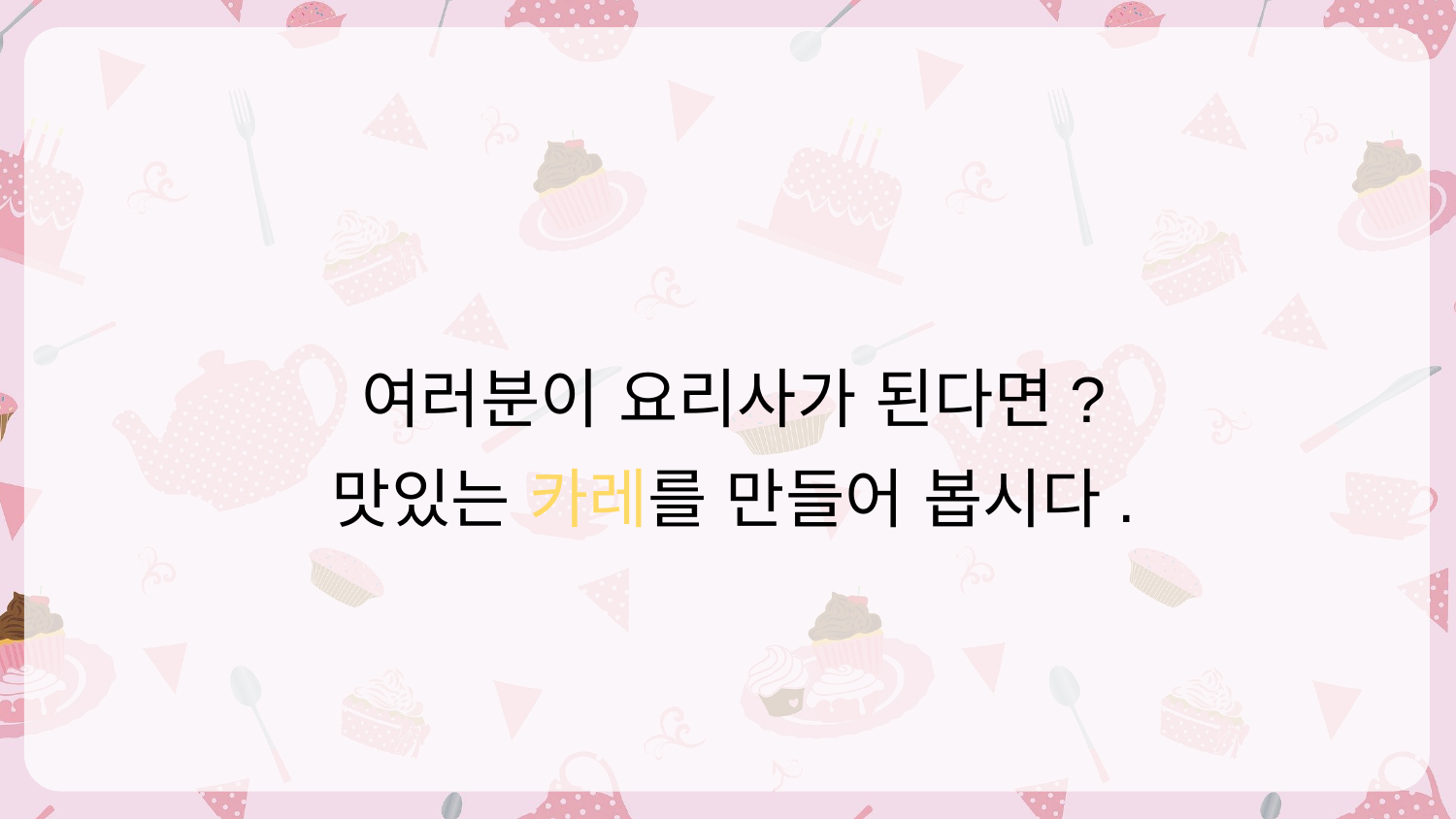

여러분이 요리사가 된다면?
맛있는 카레를 만들어 봅시다.